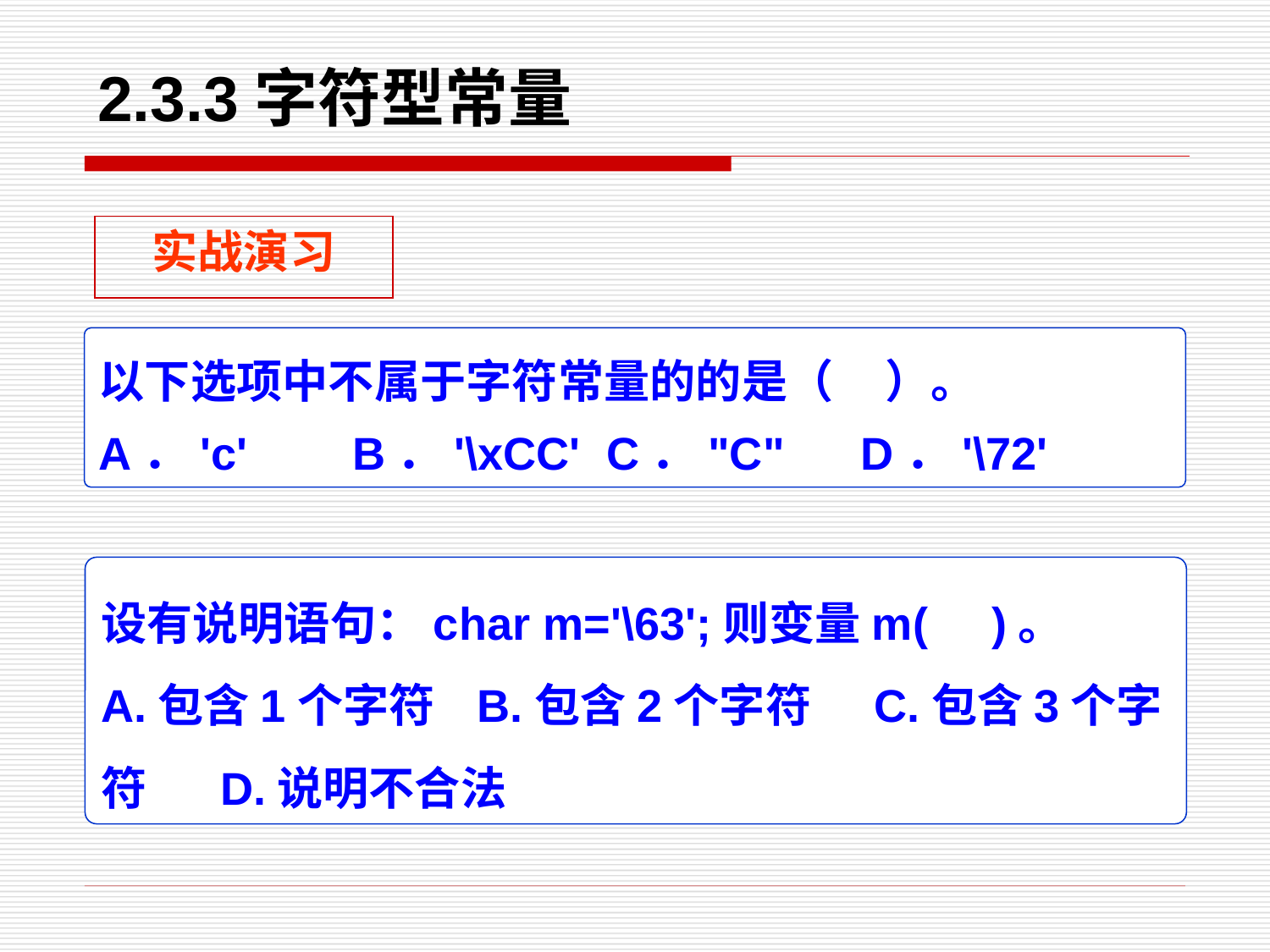

2.3.3字符型常量
实战演习
以下选项中不属于字符常量的的是（     ）。
A．'c' 	B．'\xCC'	C．"C"      D．'\72'
设有说明语句：char m='\63';则变量m(     )。
A.包含1个字符   B.包含2个字符     C.包含3个字符      D.说明不合法